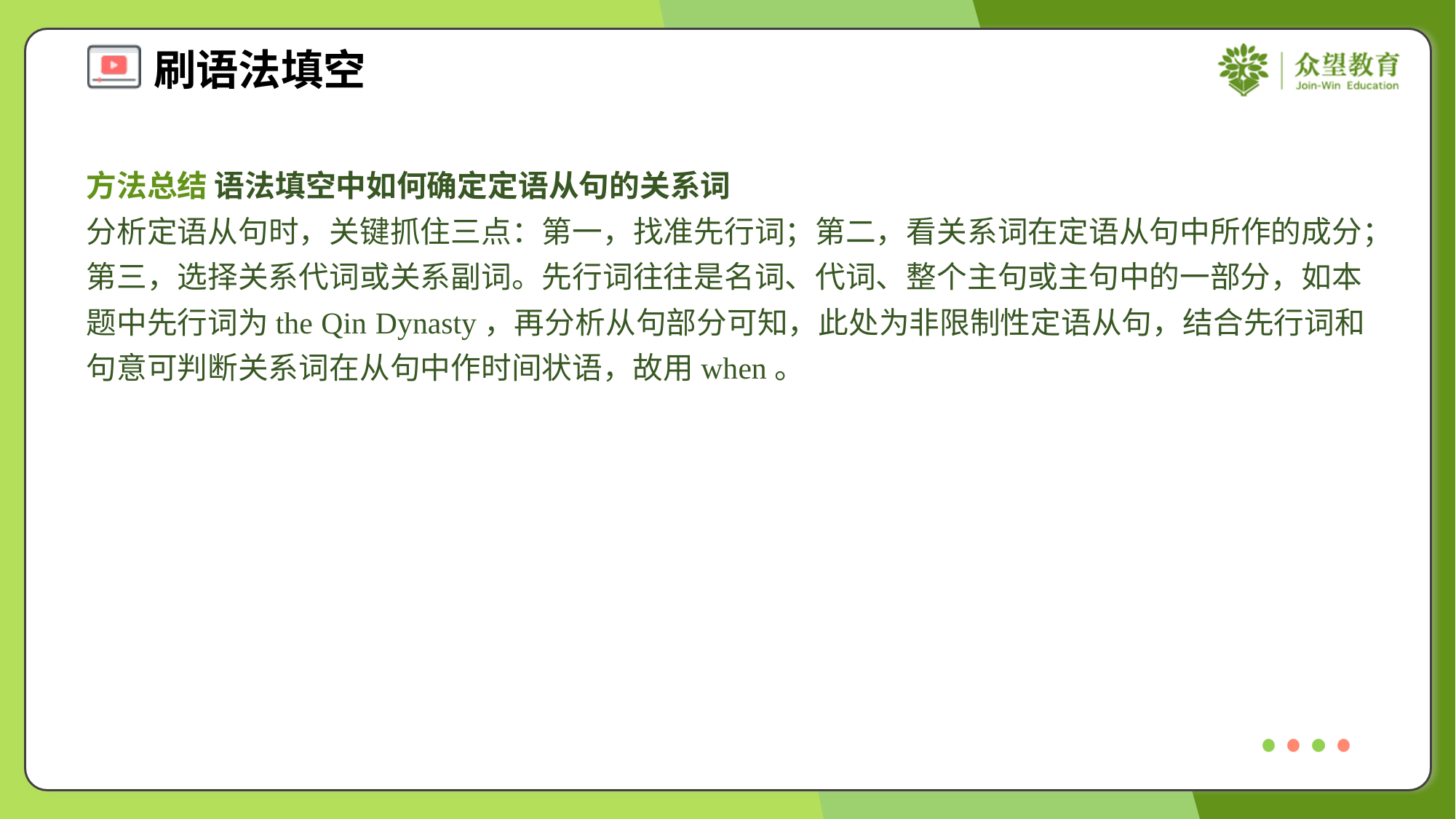

方法总结 语法填空中如何确定定语从句的关系词
分析定语从句时，关键抓住三点：第一，找准先行词；第二，看关系词在定语从句中所作的成分；第三，选择关系代词或关系副词。先行词往往是名词、代词、整个主句或主句中的一部分，如本题中先行词为the Qin Dynasty，再分析从句部分可知，此处为非限制性定语从句，结合先行词和句意可判断关系词在从句中作时间状语，故用when。